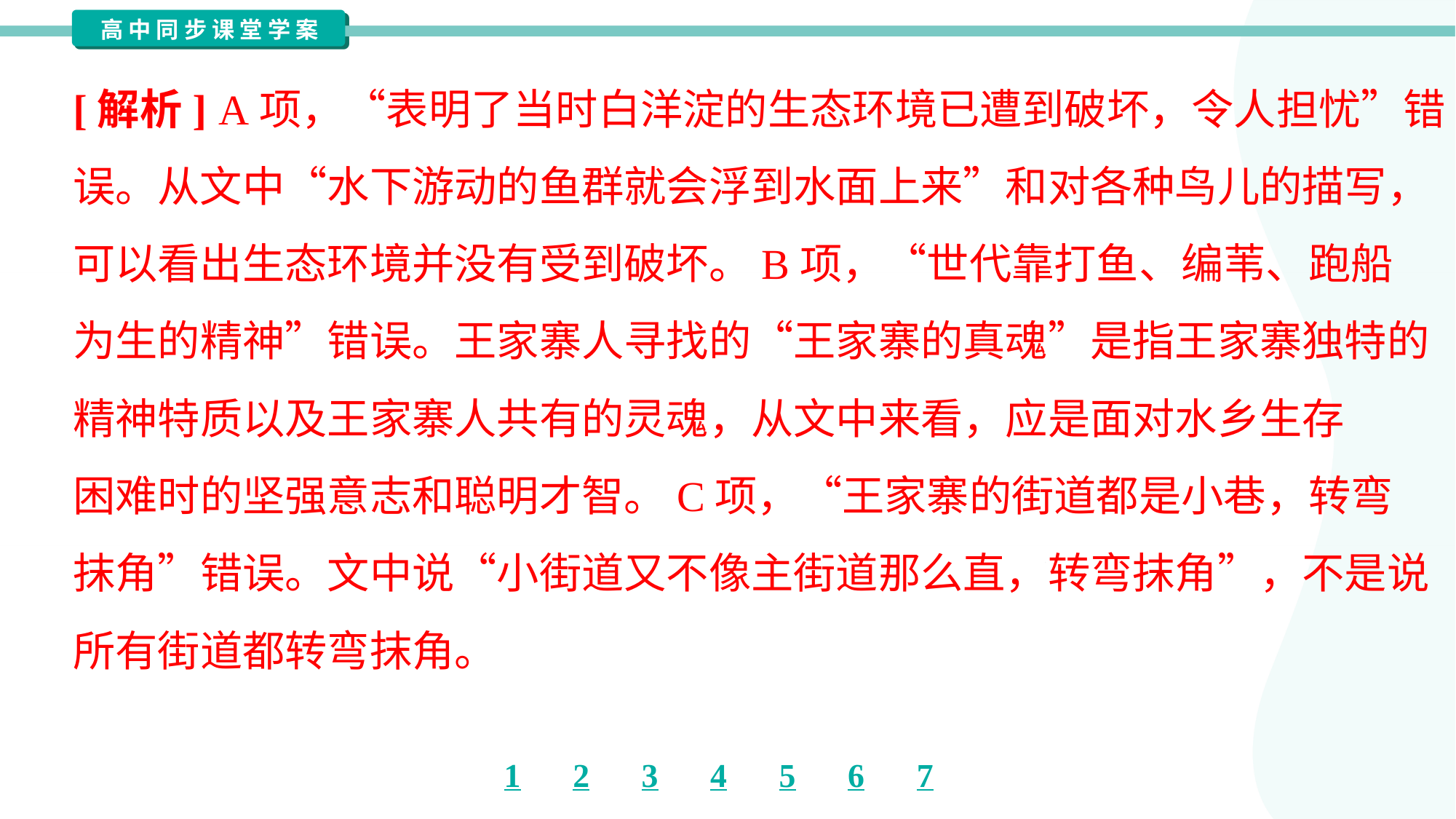

[解析] A项，“表明了当时白洋淀的生态环境已遭到破坏，令人担忧”错
误。从文中“水下游动的鱼群就会浮到水面上来”和对各种鸟儿的描写，
可以看出生态环境并没有受到破坏。B项，“世代靠打鱼、编苇、跑船
为生的精神”错误。王家寨人寻找的“王家寨的真魂”是指王家寨独特的
精神特质以及王家寨人共有的灵魂，从文中来看，应是面对水乡生存
困难时的坚强意志和聪明才智。C项，“王家寨的街道都是小巷，转弯
抹角”错误。文中说“小街道又不像主街道那么直，转弯抹角”，不是说
所有街道都转弯抹角。